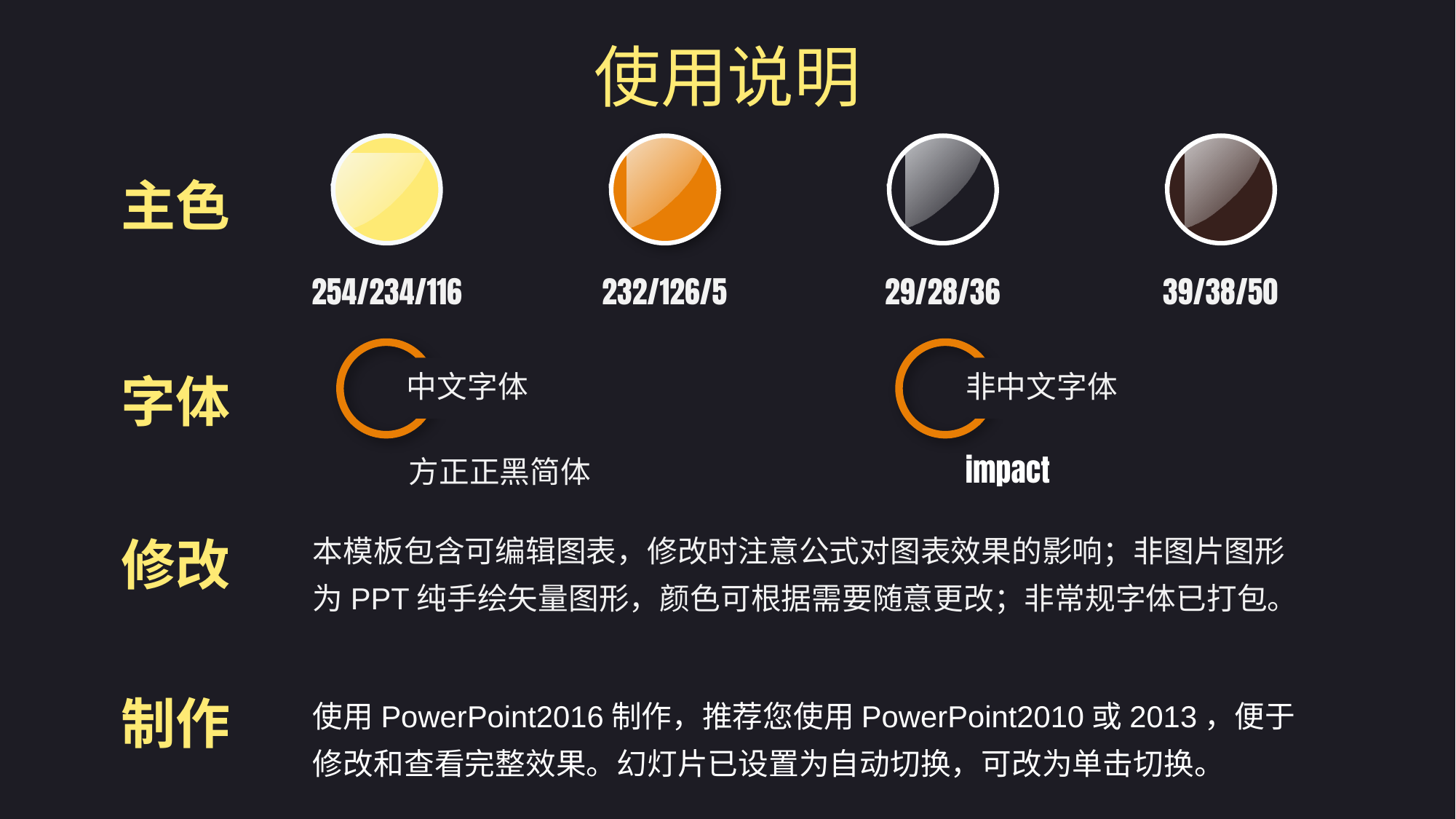

使用说明

主色
254/234/116
232/126/5
29/28/36
39/38/50

中文字体
方正正黑简体

非中文字体
impact
字体
本模板包含可编辑图表，修改时注意公式对图表效果的影响；非图片图形为PPT纯手绘矢量图形，颜色可根据需要随意更改；非常规字体已打包。
修改
使用PowerPoint2016制作，推荐您使用PowerPoint2010或2013，便于修改和查看完整效果。幻灯片已设置为自动切换，可改为单击切换。
制作